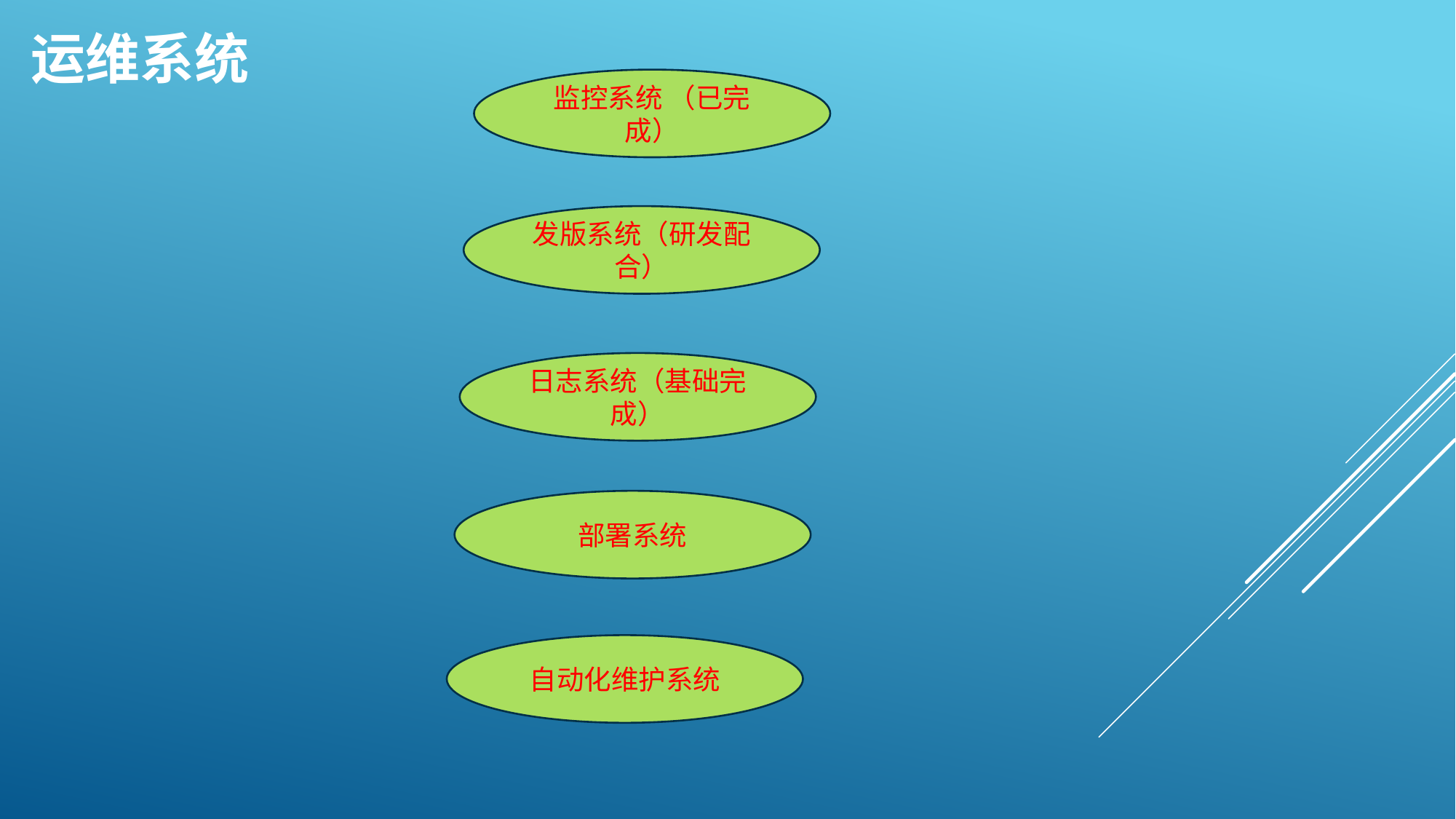

# 运维系统
监控系统 （已完成）

发版系统（研发配合）
日志系统（基础完成）
部署系统
自动化维护系统